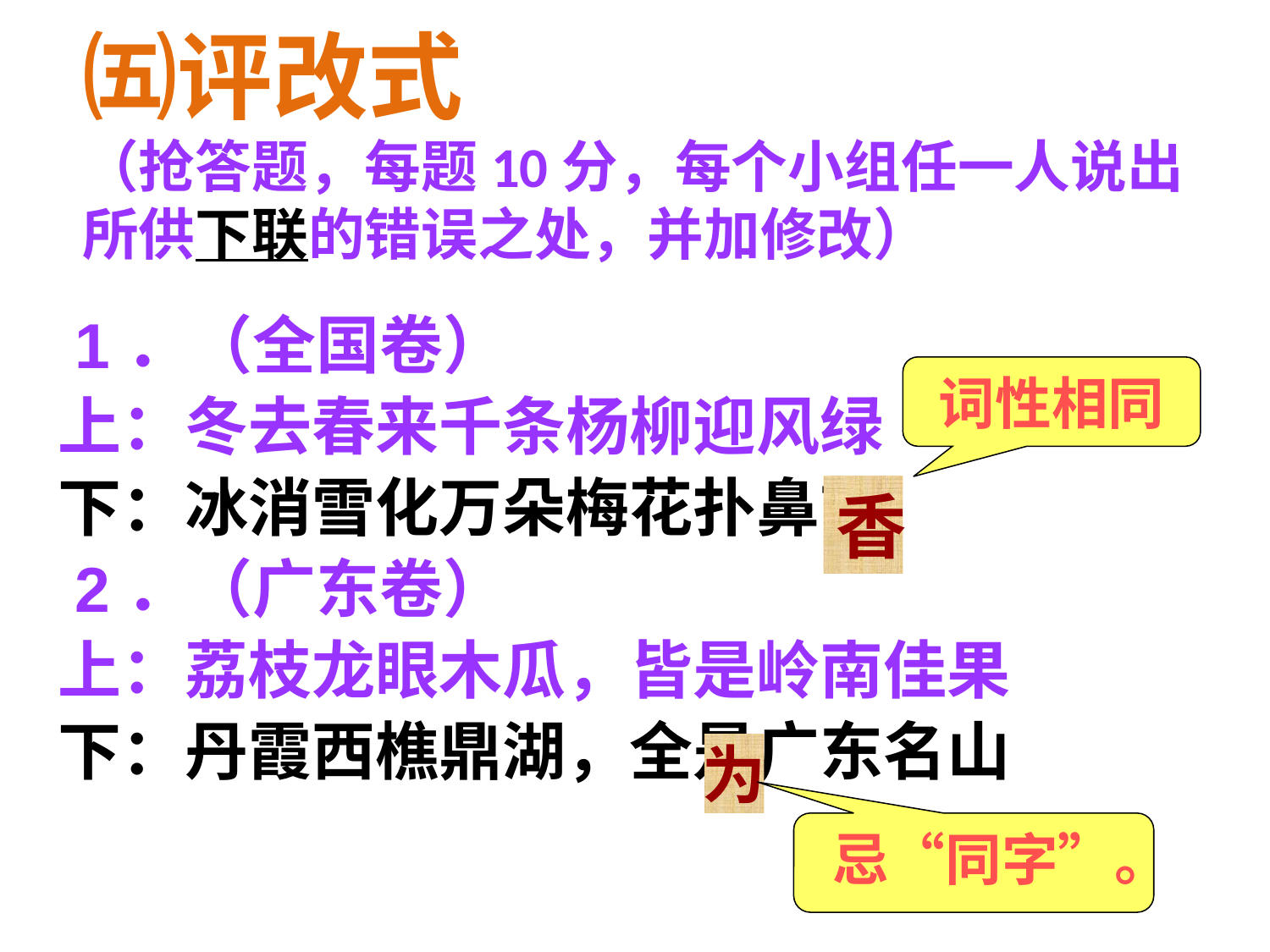

# ㈤评改式 （抢答题，每题10分，每个小组任一人说出所供下联的错误之处，并加修改）
 1．（全国卷）
上：冬去春来千条杨柳迎风绿
下：冰消雪化万朵梅花扑鼻前
 2．（广东卷）
上：荔枝龙眼木瓜，皆是岭南佳果
下：丹霞西樵鼎湖，全是广东名山
词性相同
香
为
忌“同字”。